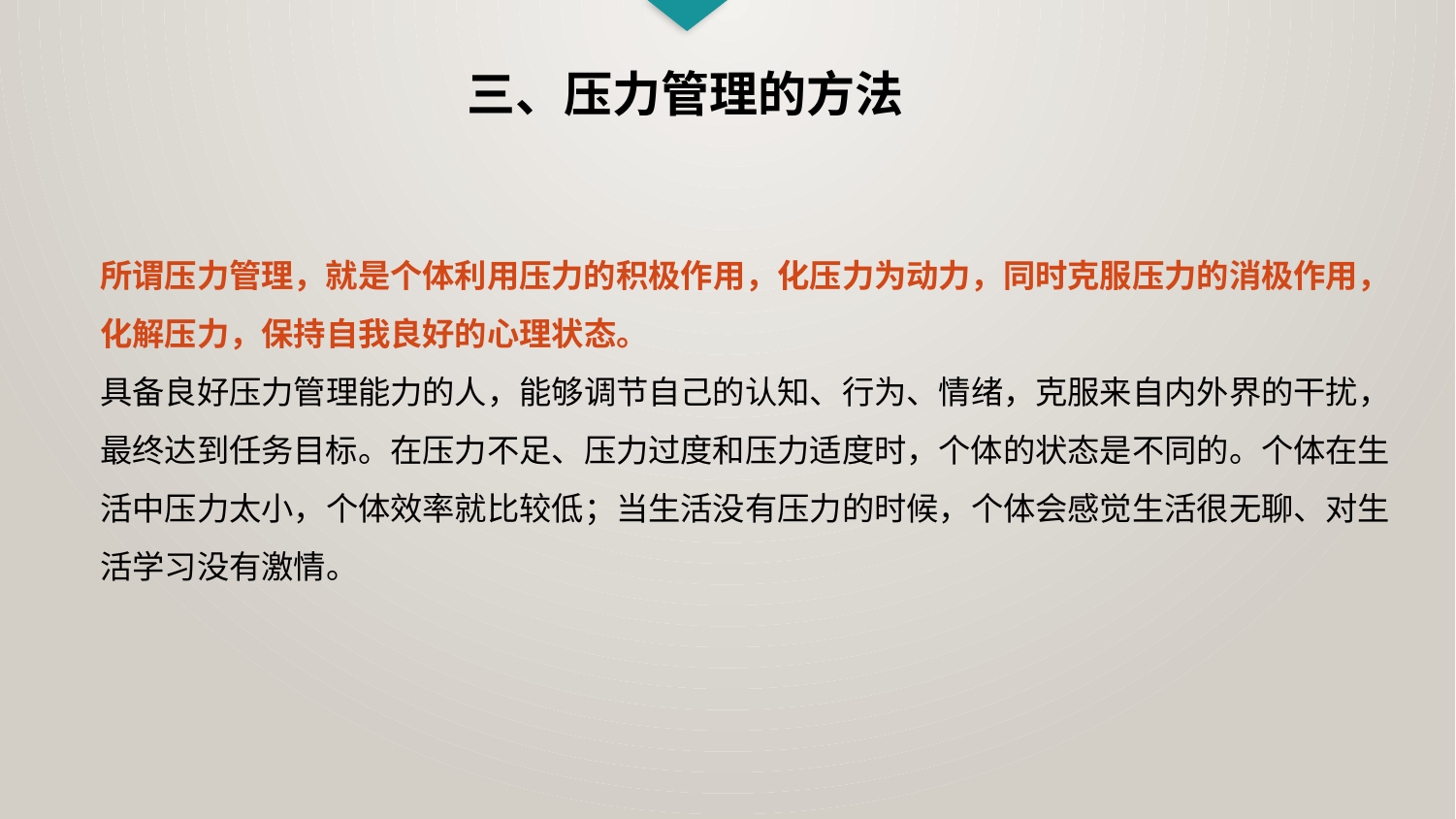

三、压力管理的方法
所谓压力管理，就是个体利用压力的积极作用，化压力为动力，同时克服压力的消极作用，化解压力，保持自我良好的心理状态。
具备良好压力管理能力的人，能够调节自己的认知、行为、情绪，克服来自内外界的干扰，最终达到任务目标。在压力不足、压力过度和压力适度时，个体的状态是不同的。个体在生活中压力太小，个体效率就比较低；当生活没有压力的时候，个体会感觉生活很无聊、对生活学习没有激情。
33